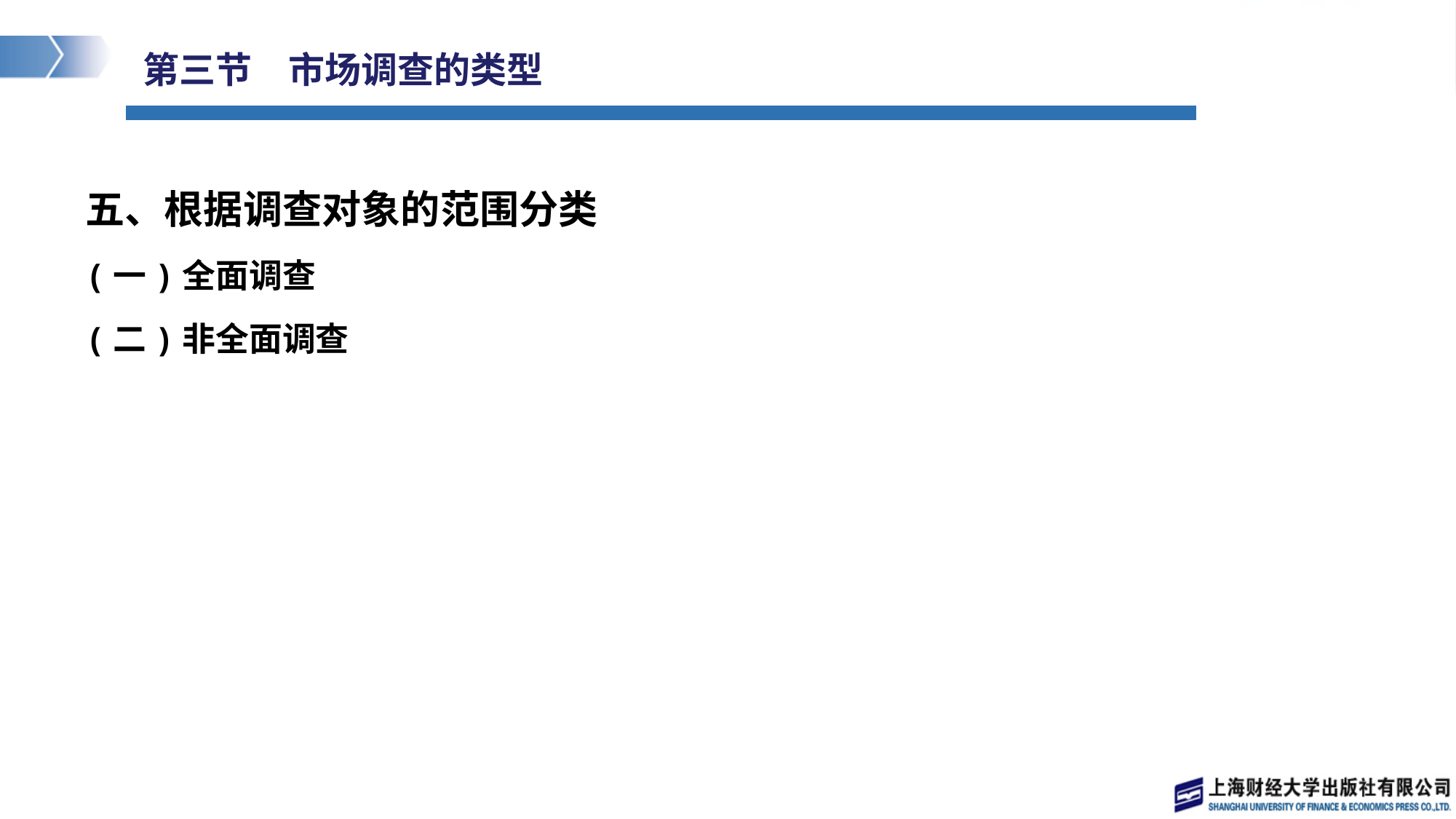

# 第三节　市场调查的类型
五、根据调查对象的范围分类
(一)全面调查
(二)非全面调查